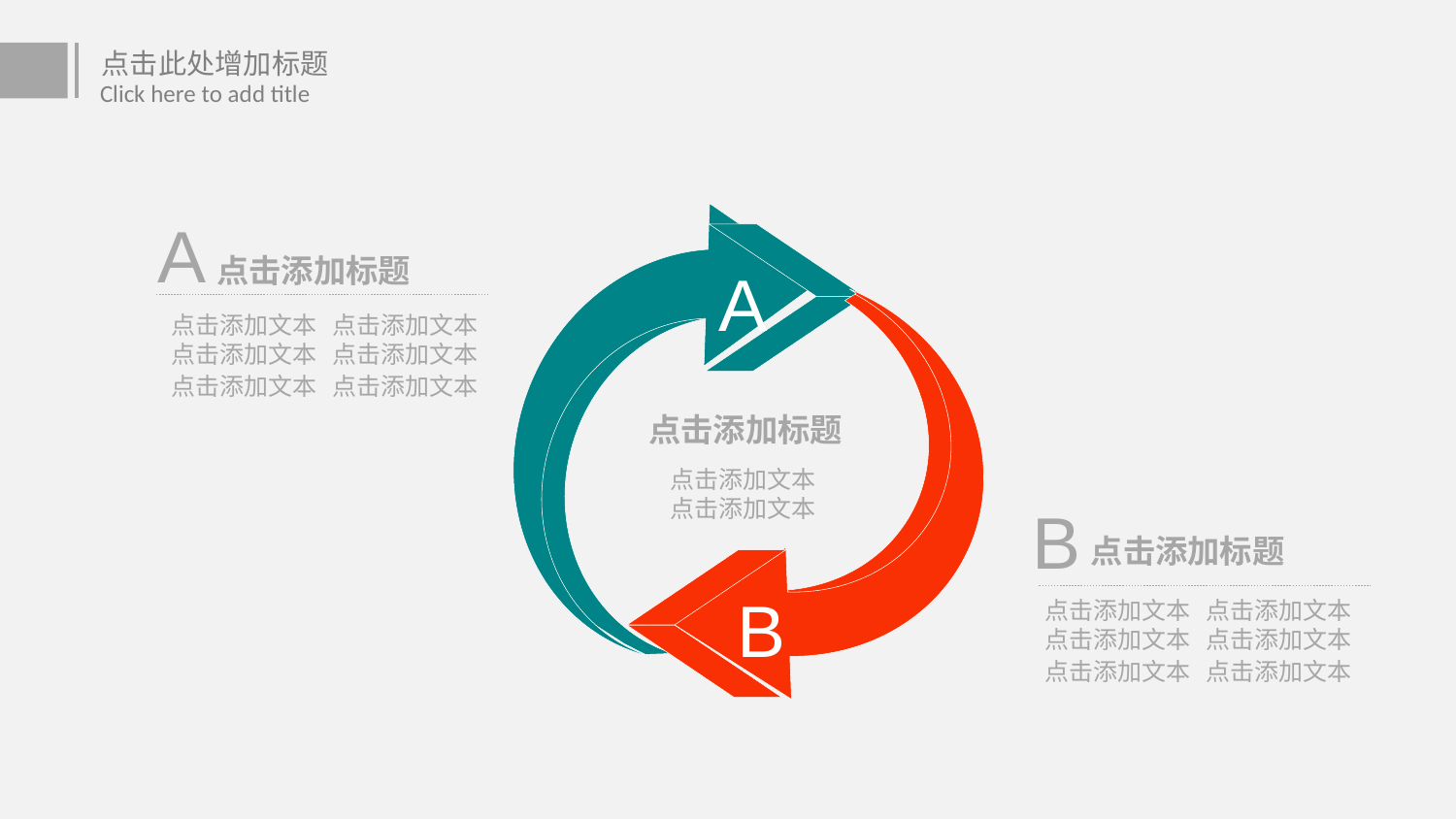

点击此处增加标题

Click here to add title
A
点击添加标题
点击添加文本
点击添加文本
点击添加文本
点击添加文本
点击添加文本
点击添加文本

A

B

点击添加标题
点击添加文本
点击添加文本
B
点击添加标题
点击添加文本
点击添加文本
点击添加文本
点击添加文本
点击添加文本
点击添加文本